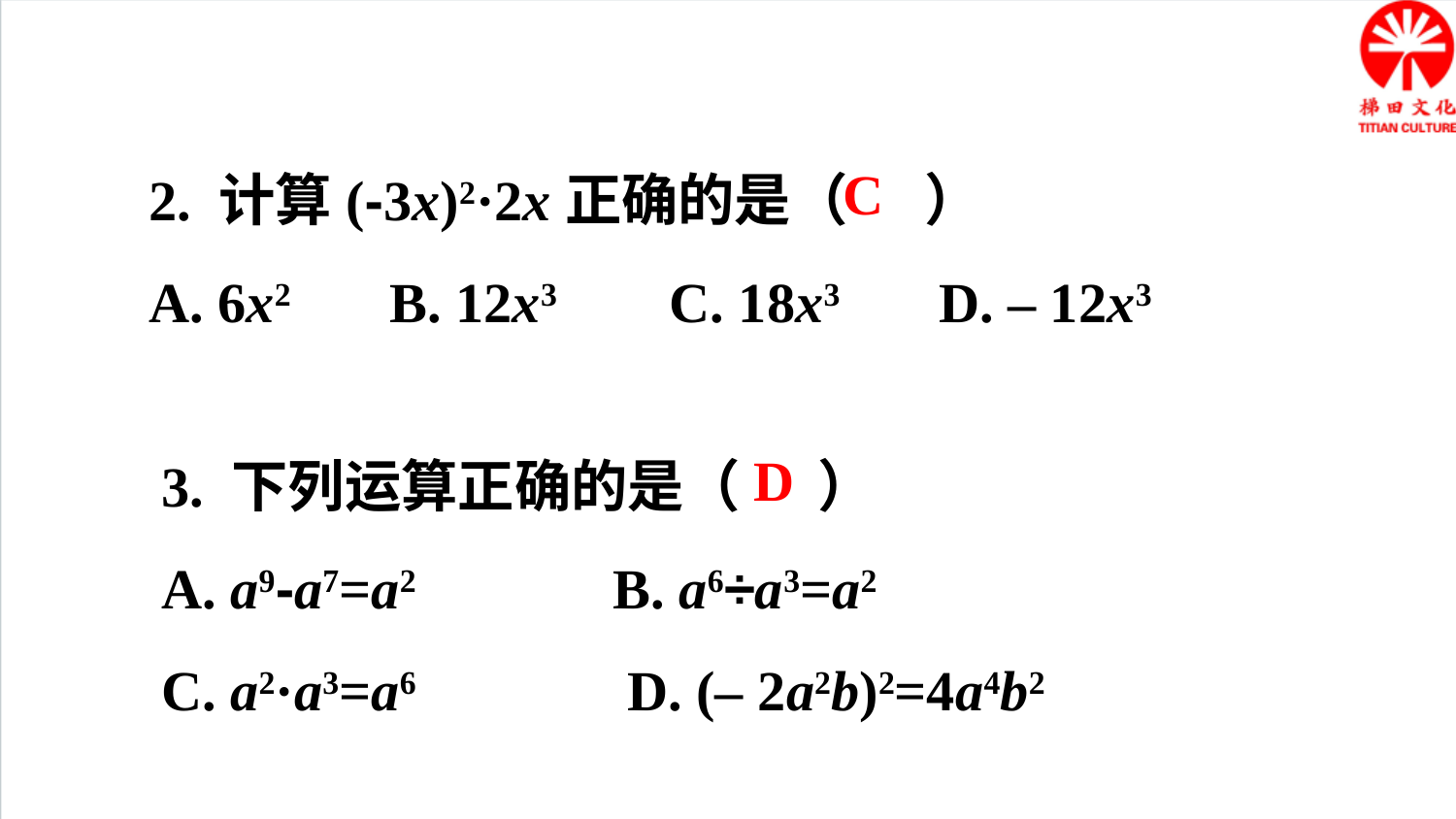

2. 计算(-3x)2·2x正确的是（      ）
A. 6x2       B. 12x3        C. 18x3       D. – 12x3
C
3. 下列运算正确的是（      ）
A. a9-a7=a2              B. a6÷a3=a2
C. a2·a3=a6               D. (– 2a2b)2=4a4b2
D